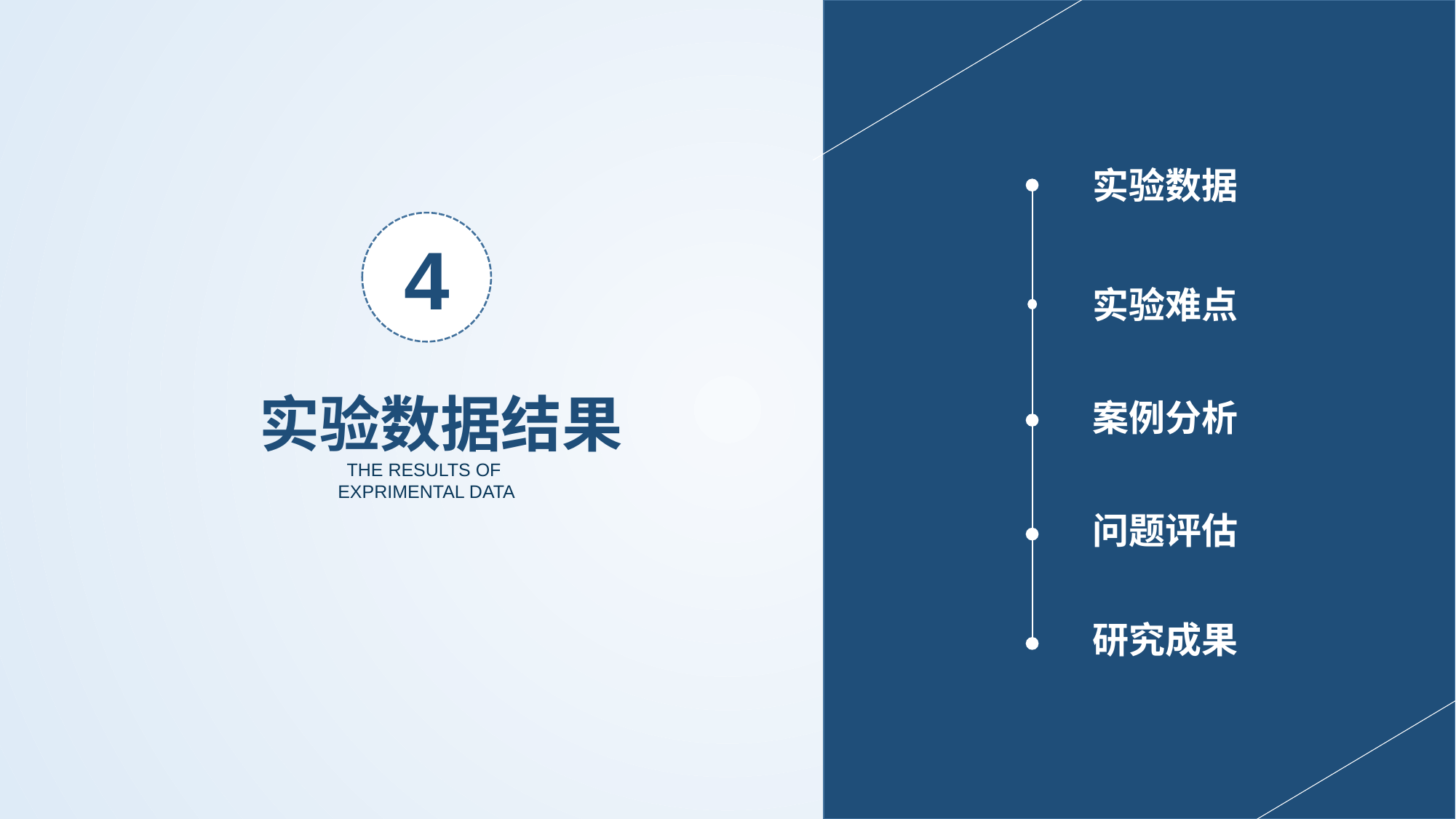

实验数据

4
实验难点

 实验数据结果
THE RESULTS OF
EXPRIMENTAL DATA
案例分析

问题评估

研究成果